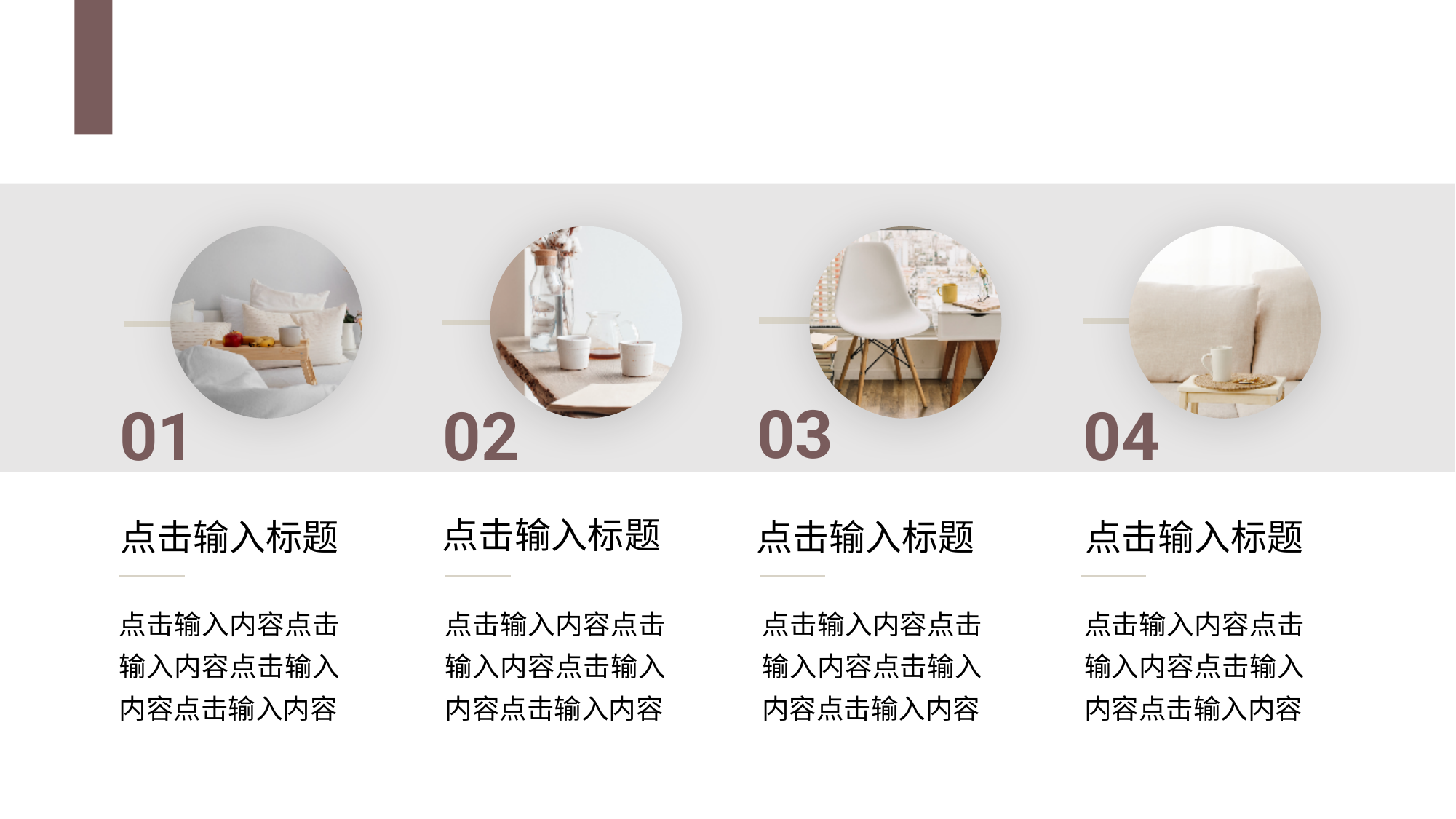

01
点击输入标题
点击输入内容点击输入内容点击输入内容点击输入内容

02
点击输入标题
点击输入内容点击输入内容点击输入内容点击输入内容

03
点击输入标题
点击输入内容点击输入内容点击输入内容点击输入内容

04
点击输入标题
点击输入内容点击输入内容点击输入内容点击输入内容